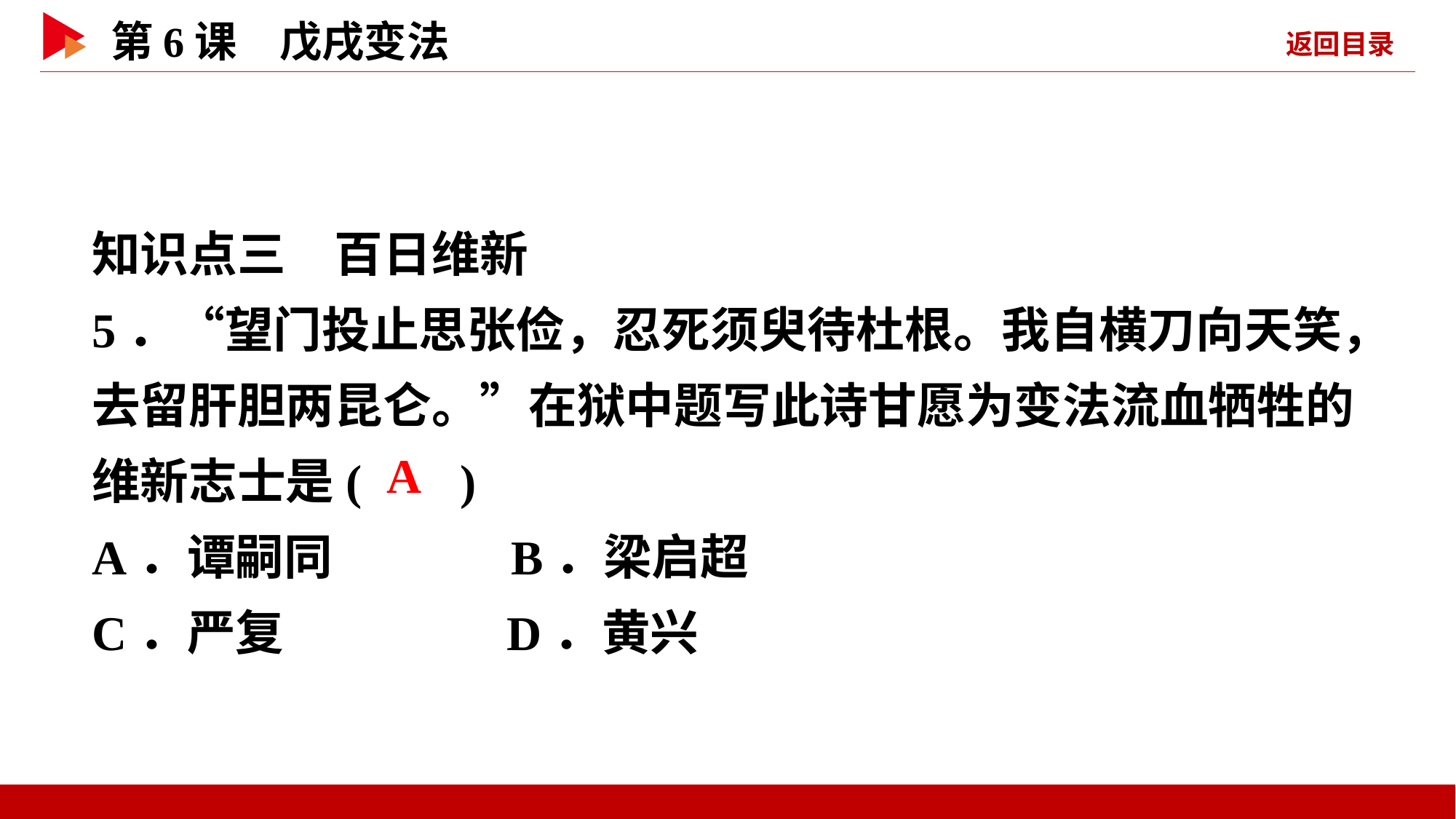

知识点三　百日维新
5．“望门投止思张俭，忍死须臾待杜根。我自横刀向天笑，去留肝胆两昆仑。”在狱中题写此诗甘愿为变法流血牺牲的维新志士是(        )
A．谭嗣同               B．梁启超
C．严复                   D．黄兴
   A